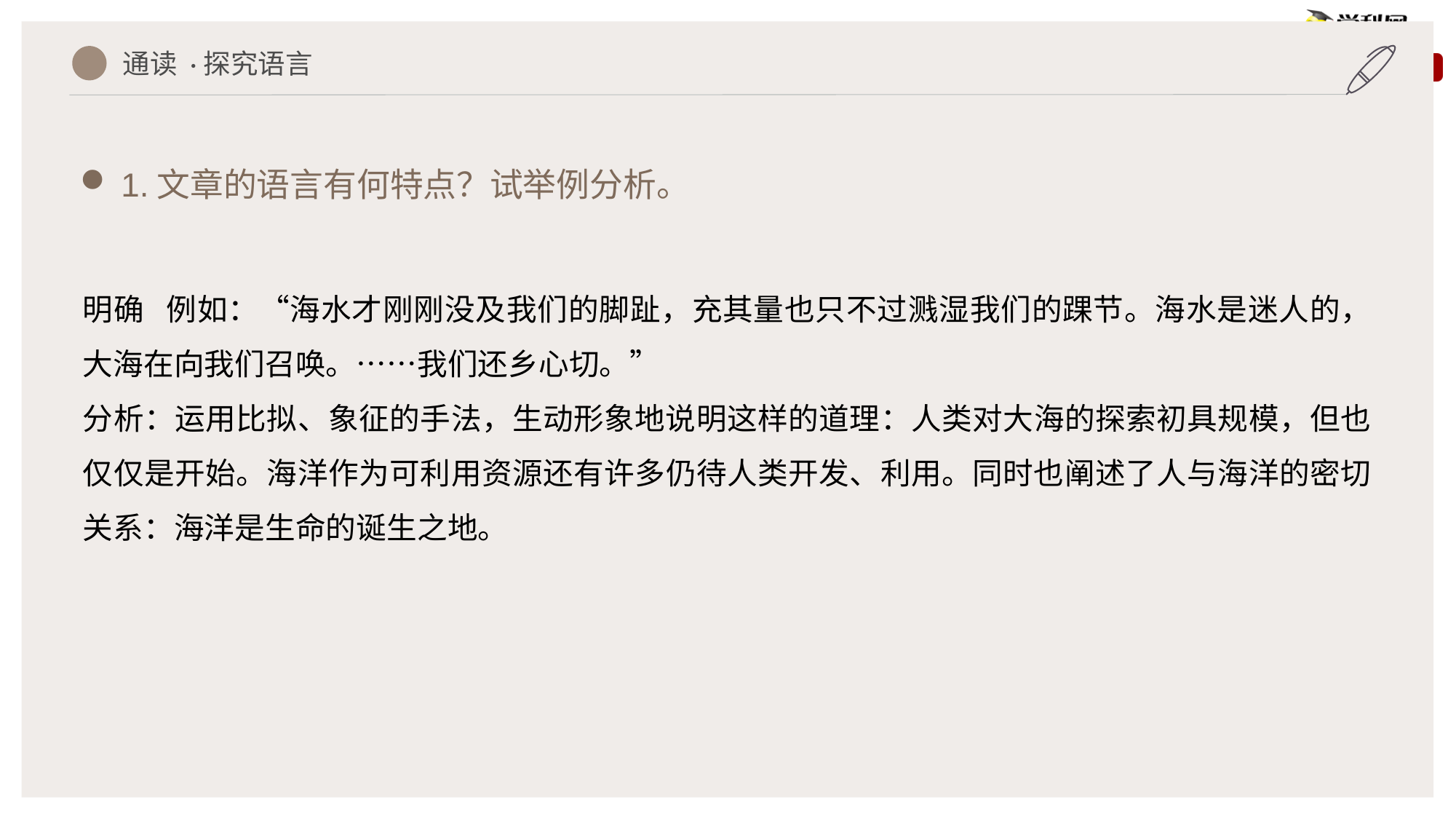

通读 ·探究语言

1.文章的语言有何特点？试举例分析。
明确   例如：“海水才刚刚没及我们的脚趾，充其量也只不过溅湿我们的踝节。海水是迷人的，大海在向我们召唤。……我们还乡心切。”
分析：运用比拟、象征的手法，生动形象地说明这样的道理：人类对大海的探索初具规模，但也仅仅是开始。海洋作为可利用资源还有许多仍待人类开发、利用。同时也阐述了人与海洋的密切关系：海洋是生命的诞生之地。